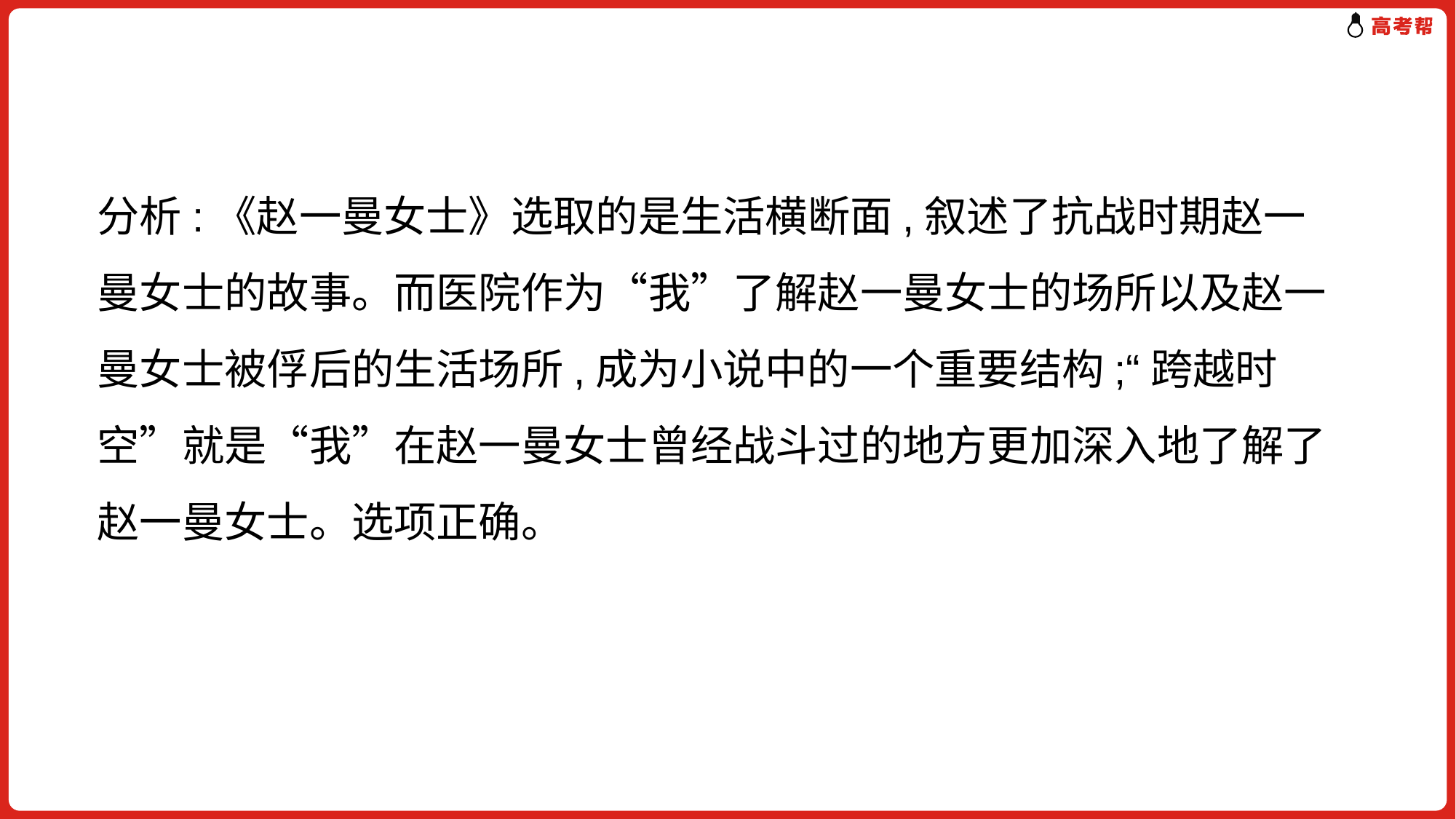

分析:《赵一曼女士》选取的是生活横断面,叙述了抗战时期赵一曼女士的故事。而医院作为“我”了解赵一曼女士的场所以及赵一曼女士被俘后的生活场所,成为小说中的一个重要结构;“跨越时空”就是“我”在赵一曼女士曾经战斗过的地方更加深入地了解了赵一曼女士。选项正确。